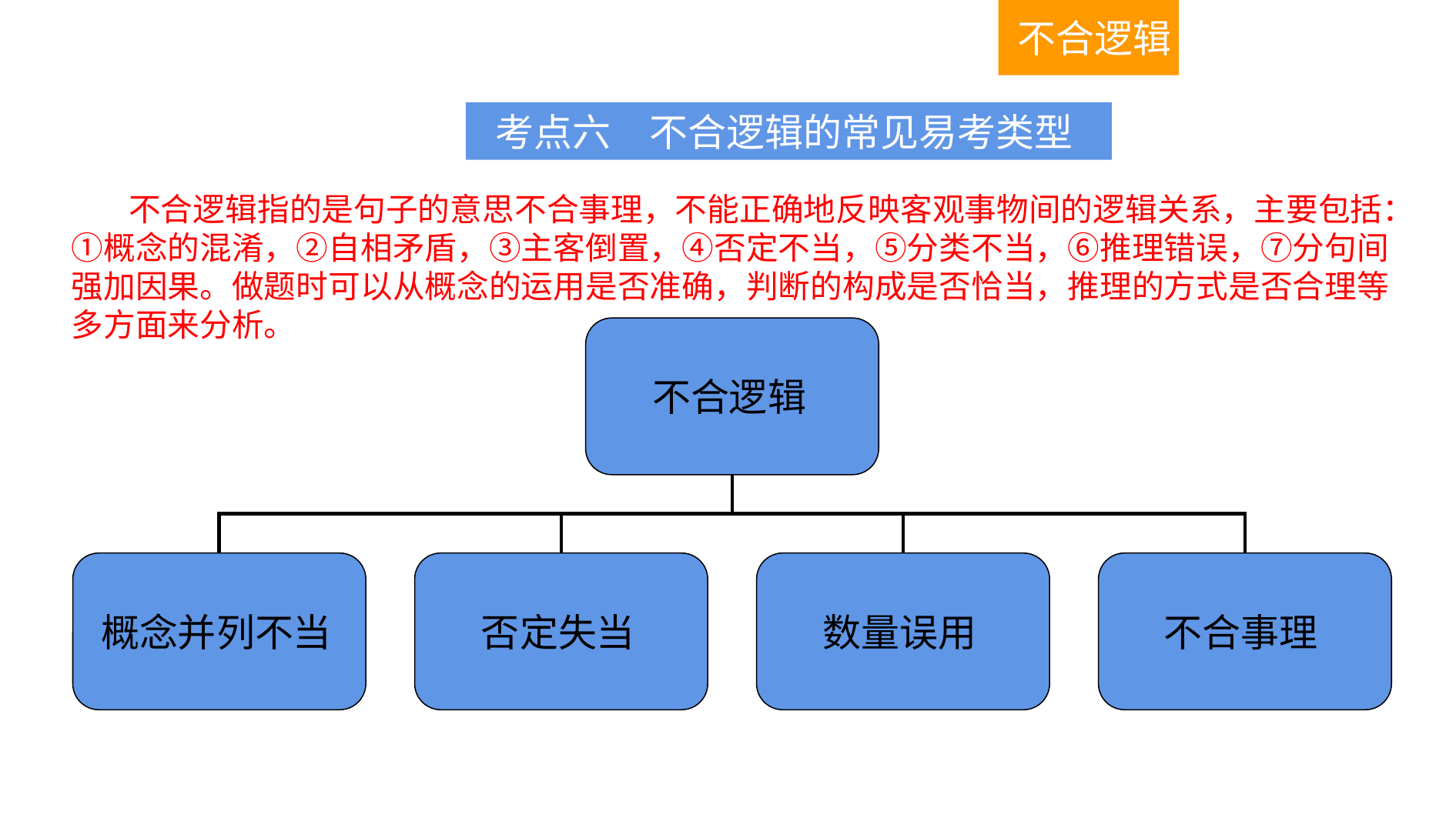

不合逻辑
 考点六　不合逻辑的常见易考类型
       不合逻辑指的是句子的意思不合事理，不能正确地反映客观事物间的逻辑关系，主要包括：①概念的混淆，②自相矛盾，③主客倒置，④否定不当，⑤分类不当，⑥推理错误，⑦分句间强加因果。做题时可以从概念的运用是否准确，判断的构成是否恰当，推理的方式是否合理等多方面来分析。

不合逻辑
概念并列不当
否定失当
数量误用
不合事理